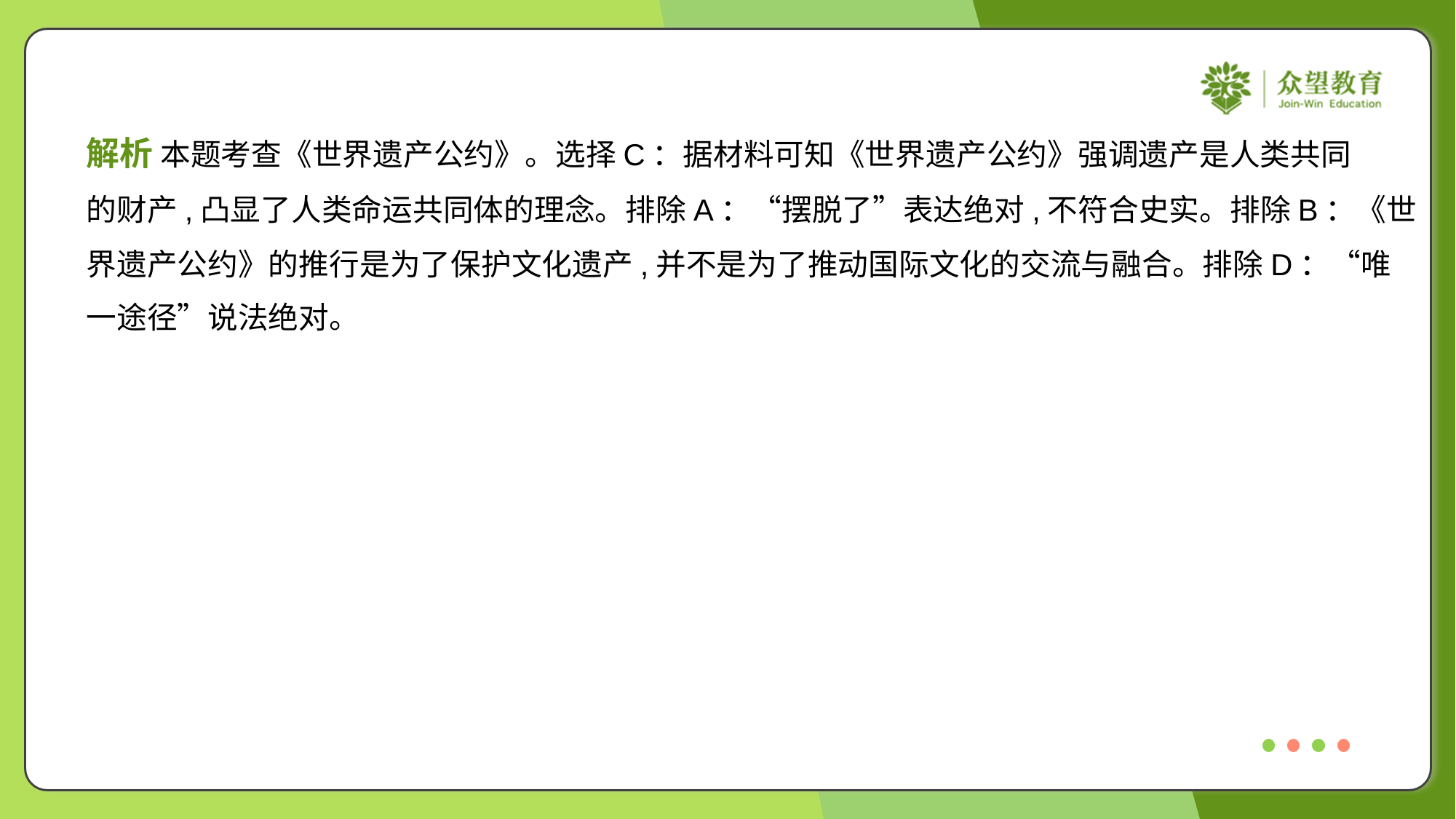

解析 本题考查《世界遗产公约》。选择C：据材料可知《世界遗产公约》强调遗产是人类共同
的财产,凸显了人类命运共同体的理念。排除A：“摆脱了”表达绝对,不符合史实。排除B：《世
界遗产公约》的推行是为了保护文化遗产,并不是为了推动国际文化的交流与融合。排除D：“唯
一途径”说法绝对。